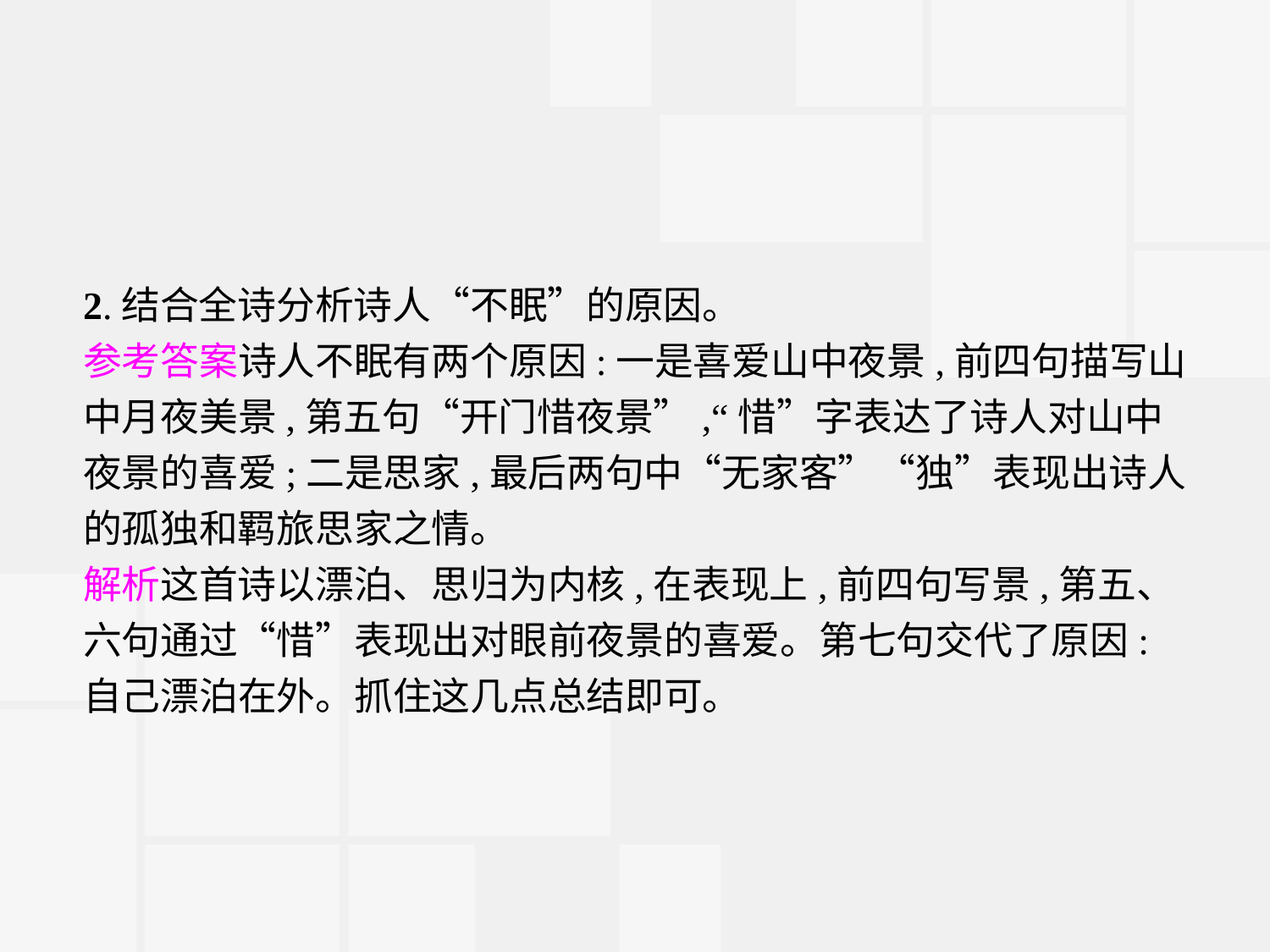

2.结合全诗分析诗人“不眠”的原因。
参考答案诗人不眠有两个原因:一是喜爱山中夜景,前四句描写山中月夜美景,第五句“开门惜夜景”,“惜”字表达了诗人对山中夜景的喜爱;二是思家,最后两句中“无家客”“独”表现出诗人的孤独和羁旅思家之情。
解析这首诗以漂泊、思归为内核,在表现上,前四句写景,第五、六句通过“惜”表现出对眼前夜景的喜爱。第七句交代了原因:自己漂泊在外。抓住这几点总结即可。